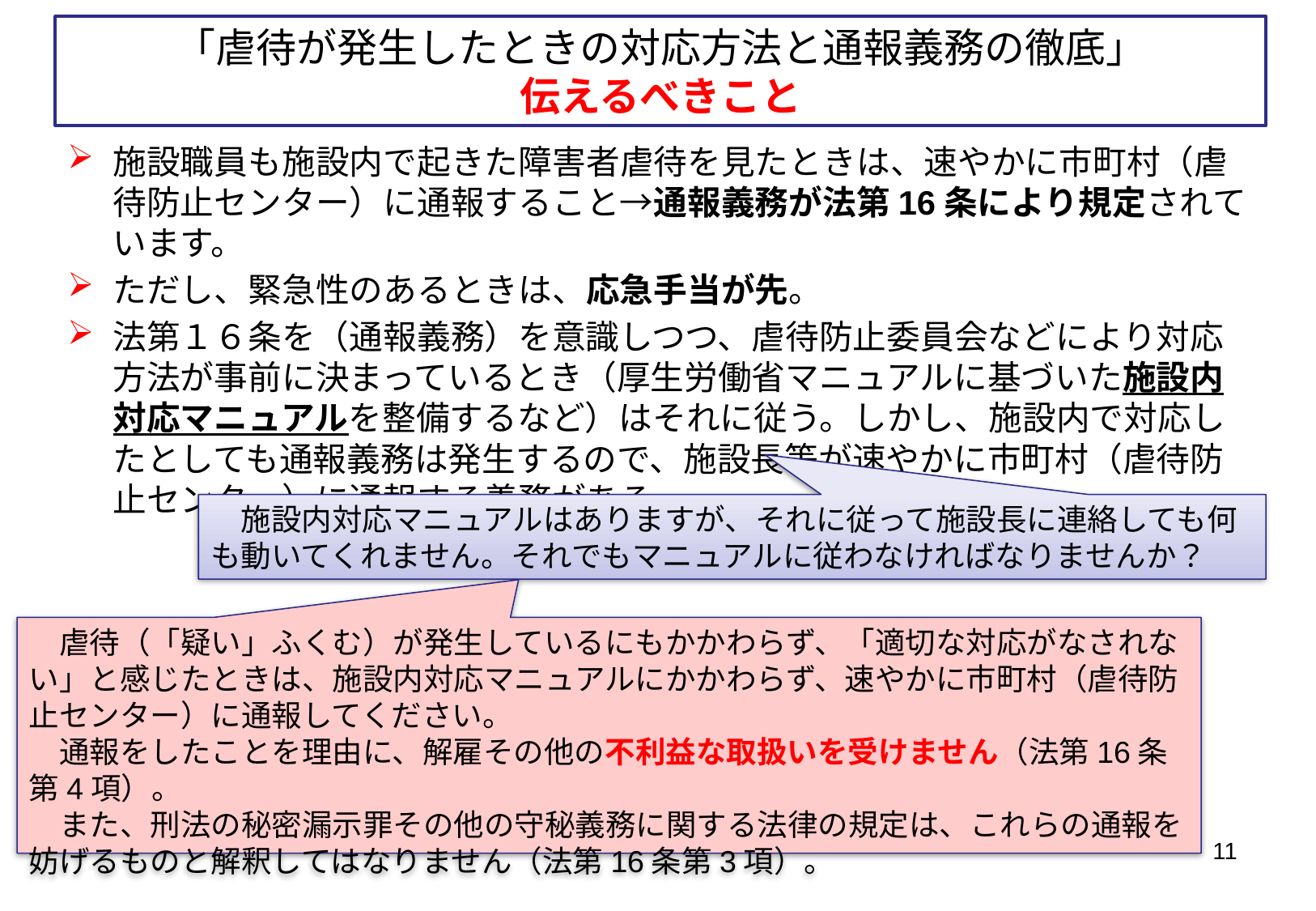

「虐待が発生したときの対応方法と通報義務の徹底」
伝えるべきこと
施設職員も施設内で起きた障害者虐待を見たときは、速やかに市町村（虐待防止センター）に通報すること→通報義務が法第16条により規定されています。
ただし、緊急性のあるときは、応急手当が先。
法第１６条を（通報義務）を意識しつつ、虐待防止委員会などにより対応方法が事前に決まっているとき（厚生労働省マニュアルに基づいた施設内対応マニュアルを整備するなど）はそれに従う。しかし、施設内で対応したとしても通報義務は発生するので、施設長等が速やかに市町村（虐待防止センター）に通報する義務がある。
　施設内対応マニュアルはありますが、それに従って施設長に連絡しても何も動いてくれません。それでもマニュアルに従わなければなりませんか？
　虐待（「疑い」ふくむ）が発生しているにもかかわらず、「適切な対応がなされない」と感じたときは、施設内対応マニュアルにかかわらず、速やかに市町村（虐待防止センター）に通報してください。
　通報をしたことを理由に、解雇その他の不利益な取扱いを受けません（法第16条第4項）。
　また、刑法の秘密漏示罪その他の守秘義務に関する法律の規定は、これらの通報を妨げるものと解釈してはなりません（法第16条第3項）。

11